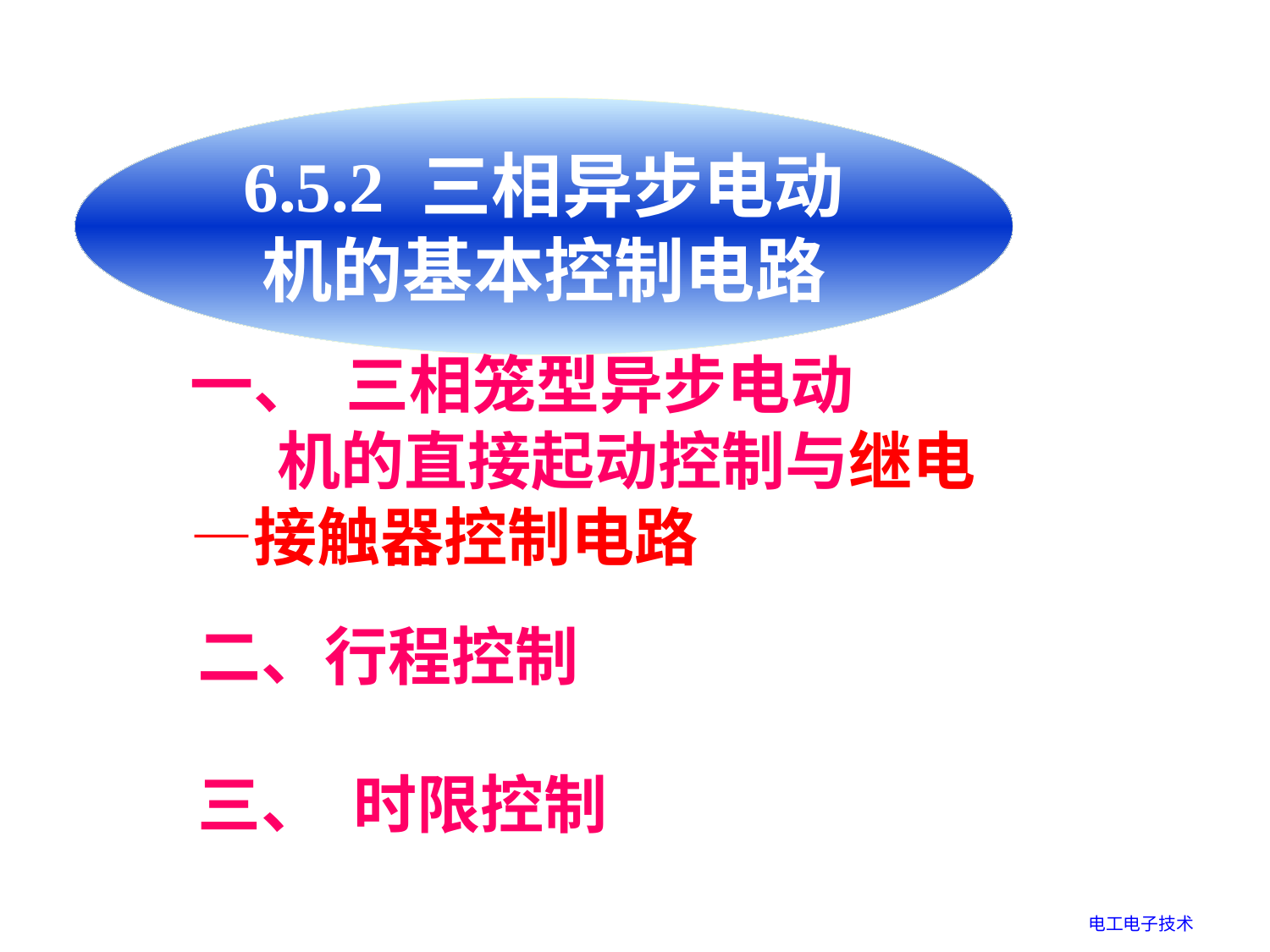

6.5.2 三相异步电动机的基本控制电路
一、  三相笼型异步电动
     机的直接起动控制与继电—接触器控制电路
二、行程控制
三、  时限控制
电工电子技术